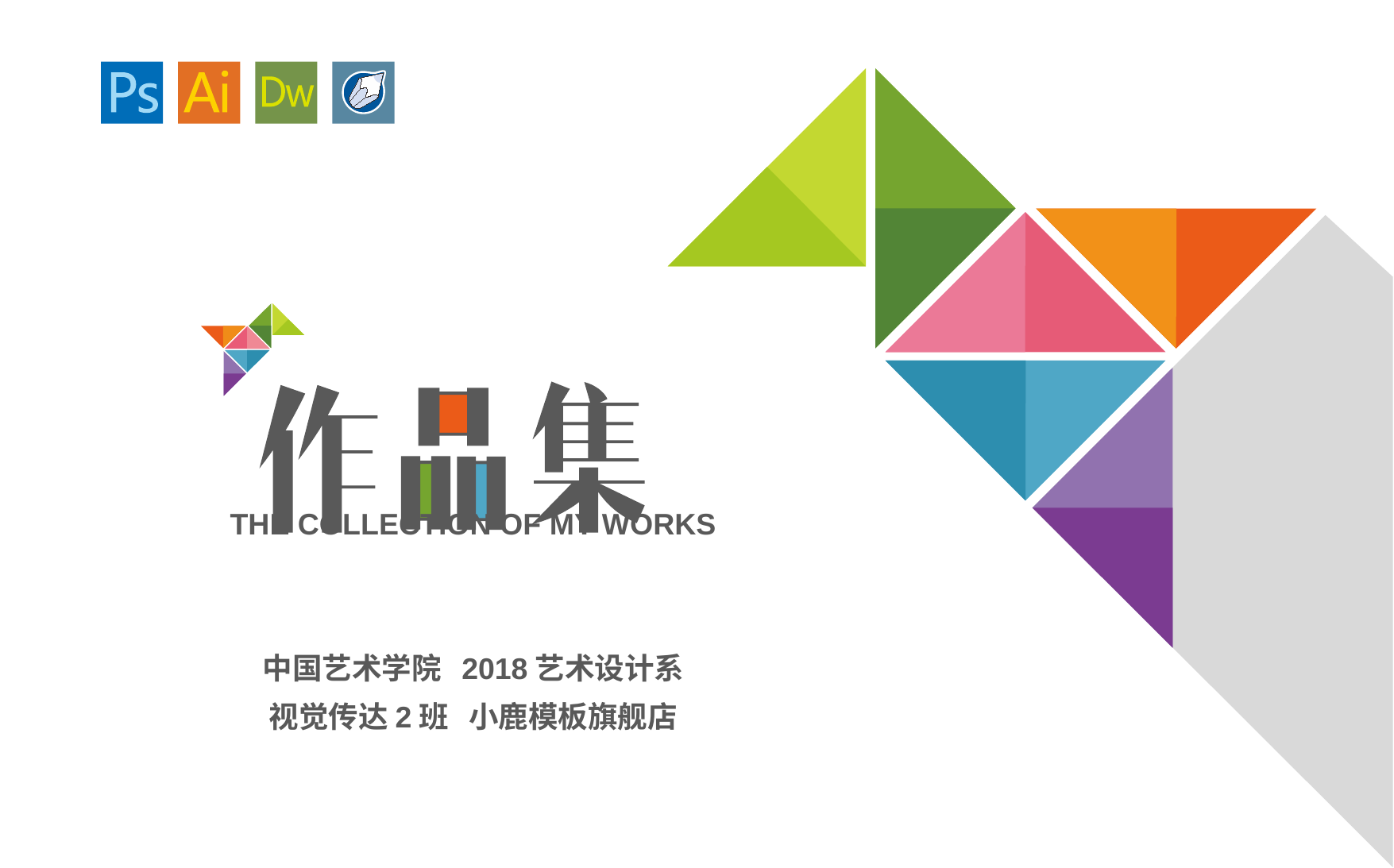

THE COLLECTION OF MY WORKS

中国艺术学院  2018艺术设计系
视觉传达2班   小鹿模板旗舰店